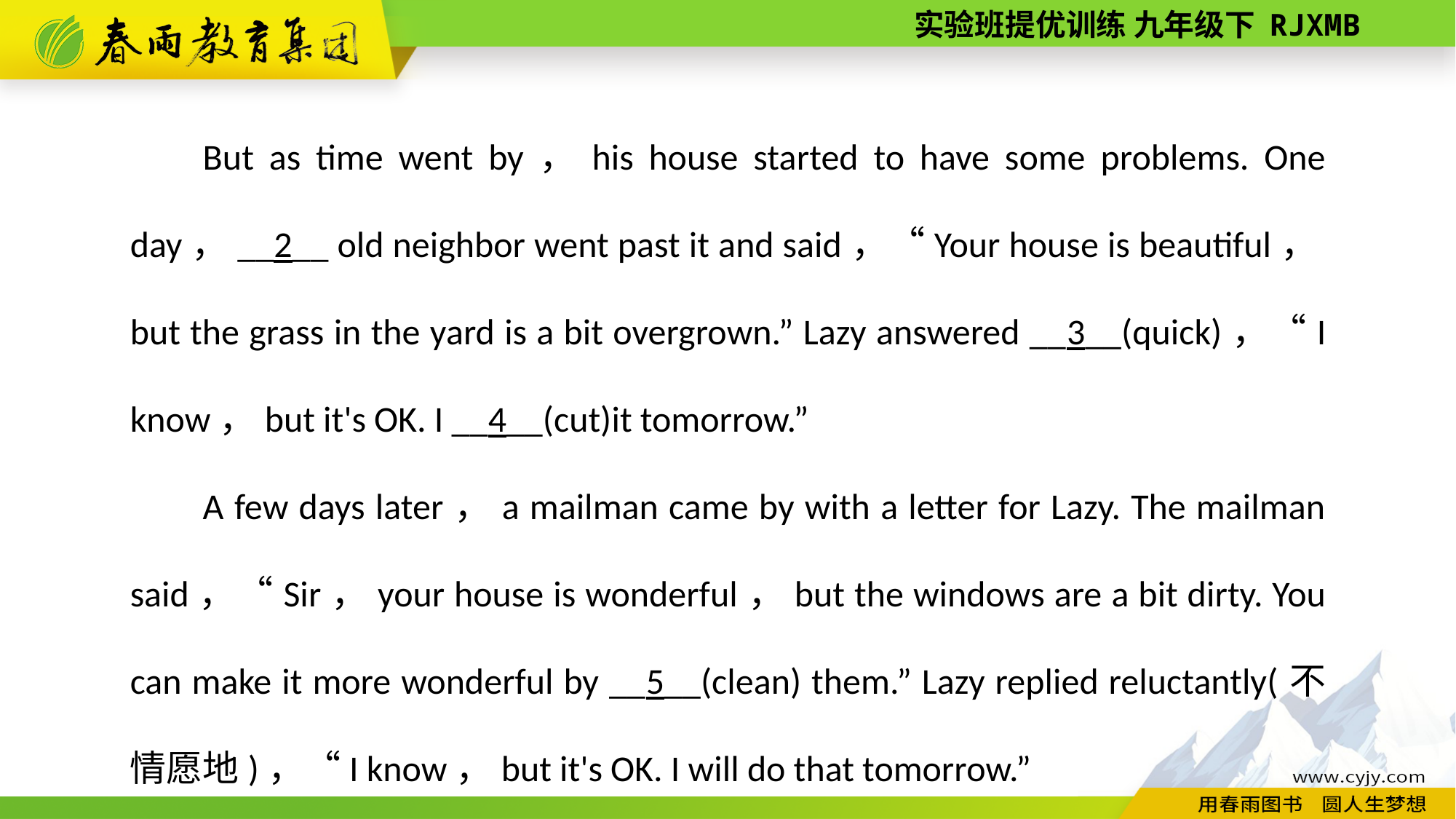

But as time went by，his house started to have some problems. One day，__2__ old neighbor went past it and said，“Your house is beautiful，but the grass in the yard is a bit overgrown.” Lazy answered __3__(quick)，“I know，but it's OK. I __4__(cut)it tomorrow.”
A few days later，a mailman came by with a letter for Lazy. The mailman said，“Sir，your house is wonderful，but the windows are a bit dirty. You can make it more wonderful by __5__(clean) them.” Lazy replied reluctantly(不情愿地)，“I know，but it's OK. I will do that tomorrow.”